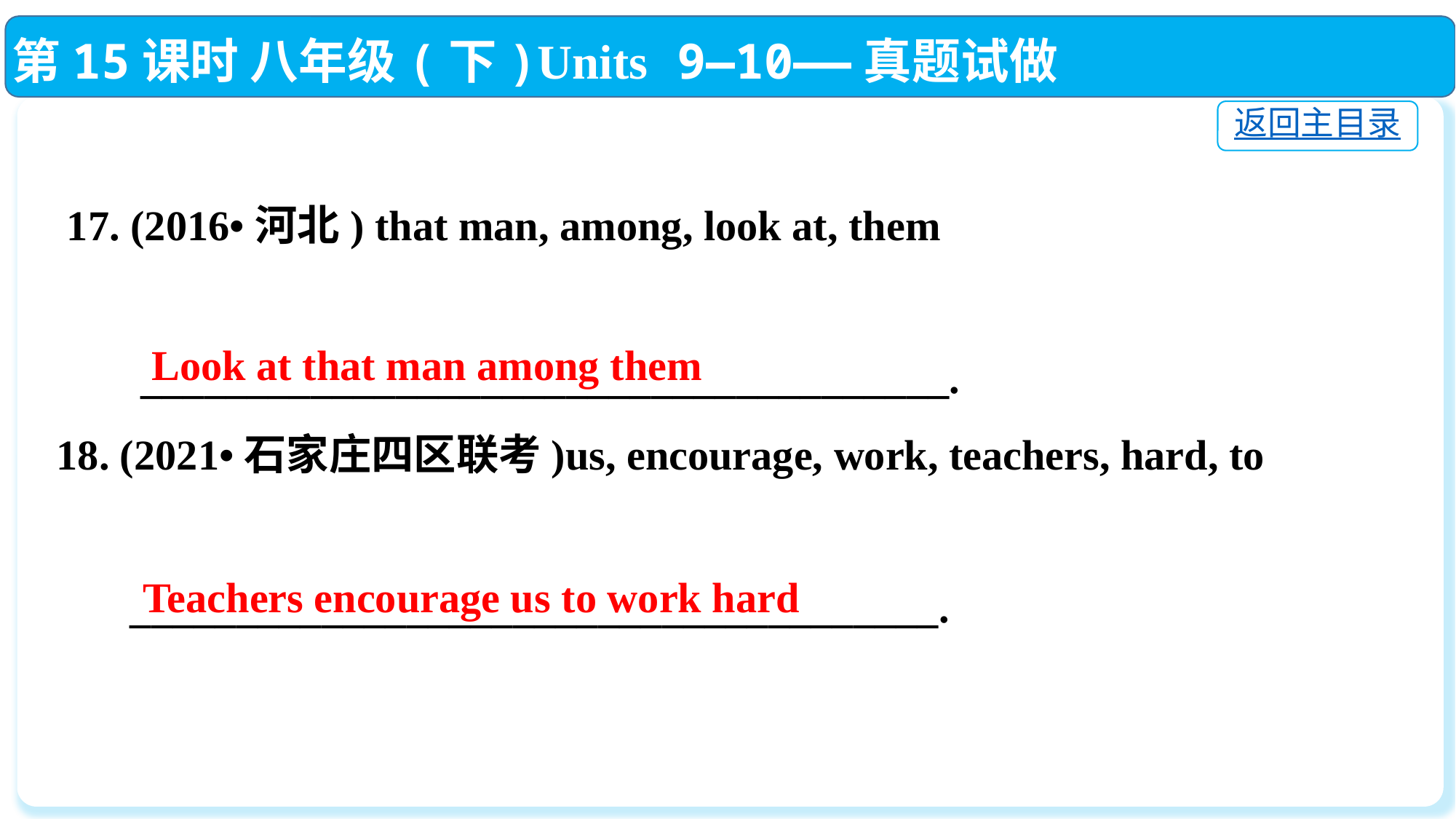

第15课时 八年级(下)Units 9—10——真题试做

返回主目录
 17. (2016•河北) that man, among, look at, them

        ______________________________________.
18. (2021•石家庄四区联考)us, encourage, work, teachers, hard, to

       ______________________________________.
 Look at that man among them
 Teachers encourage us to work hard